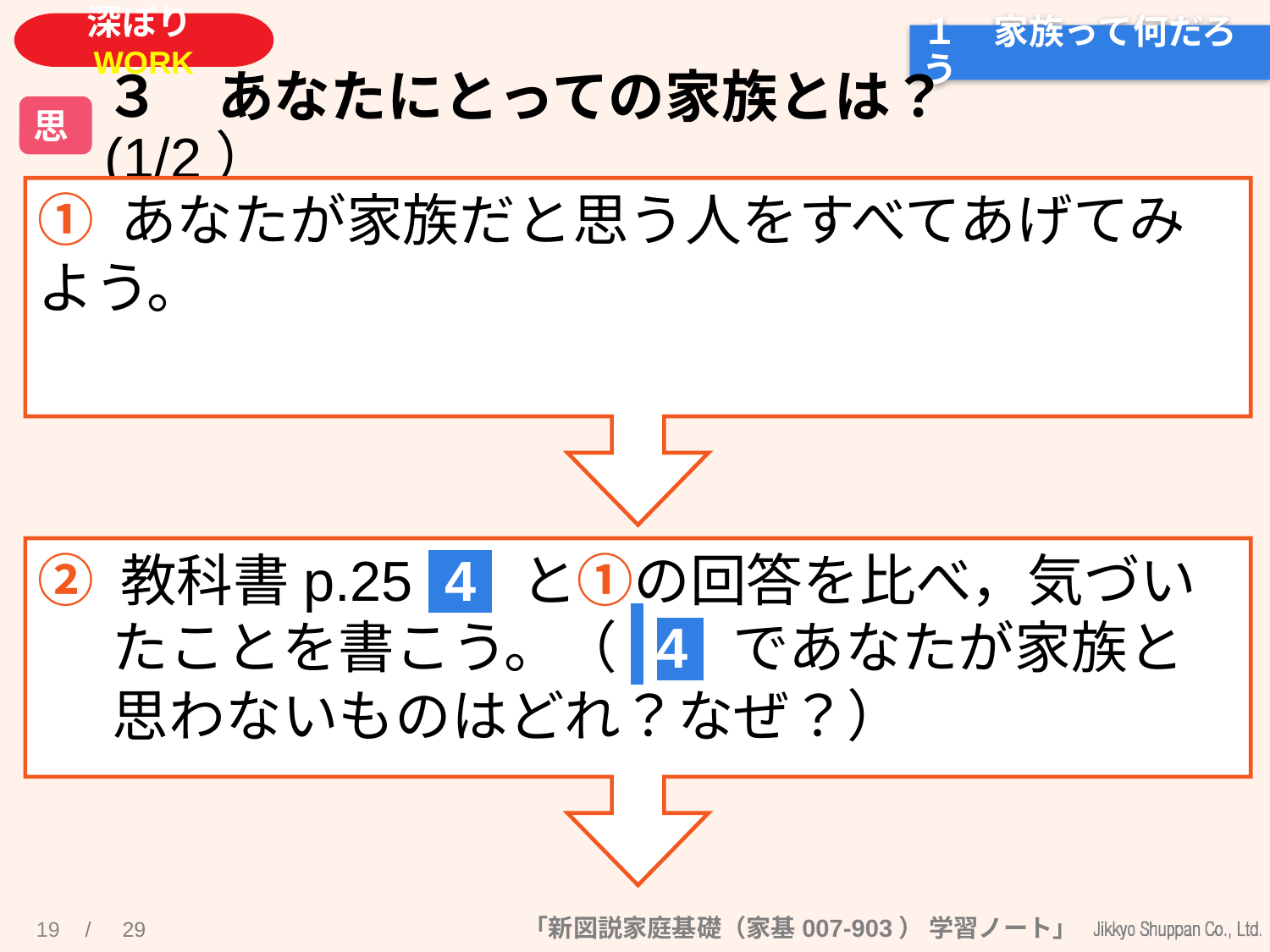

# １　家族って何だろう
３　あなたにとっての家族とは？(1/2）
思
① あなたが家族だと思う人をすべてあげてみよう。
② 教科書p.25  4  と①の回答を比べ，気づいたことを書こう。（  4  であなたが家族と思わないものはどれ？なぜ？）

19